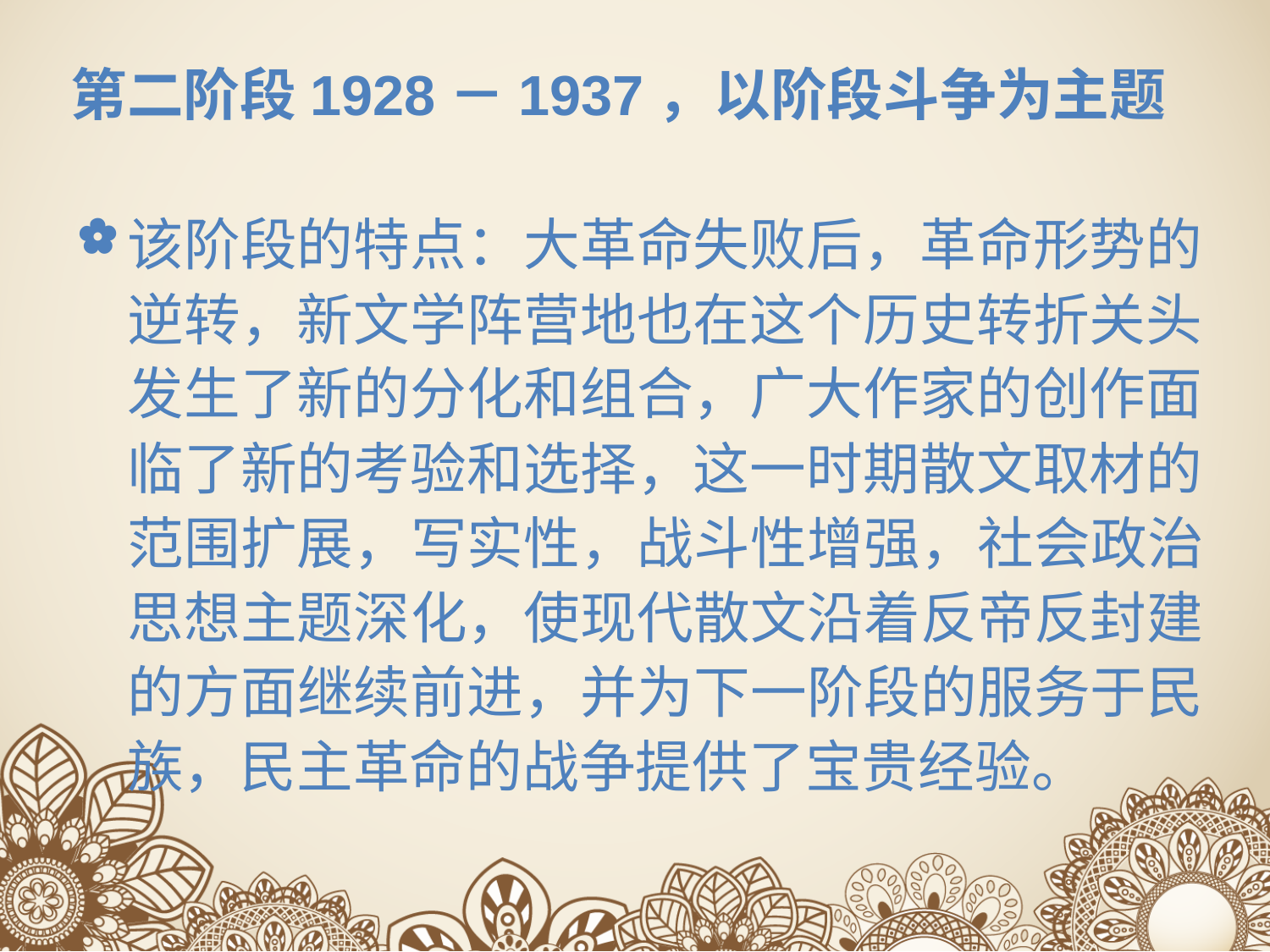

# 第二阶段1928－1937，以阶段斗争为主题
该阶段的特点：大革命失败后，革命形势的逆转，新文学阵营地也在这个历史转折关头发生了新的分化和组合，广大作家的创作面临了新的考验和选择，这一时期散文取材的范围扩展，写实性，战斗性增强，社会政治思想主题深化，使现代散文沿着反帝反封建的方面继续前进，并为下一阶段的服务于民族，民主革命的战争提供了宝贵经验。